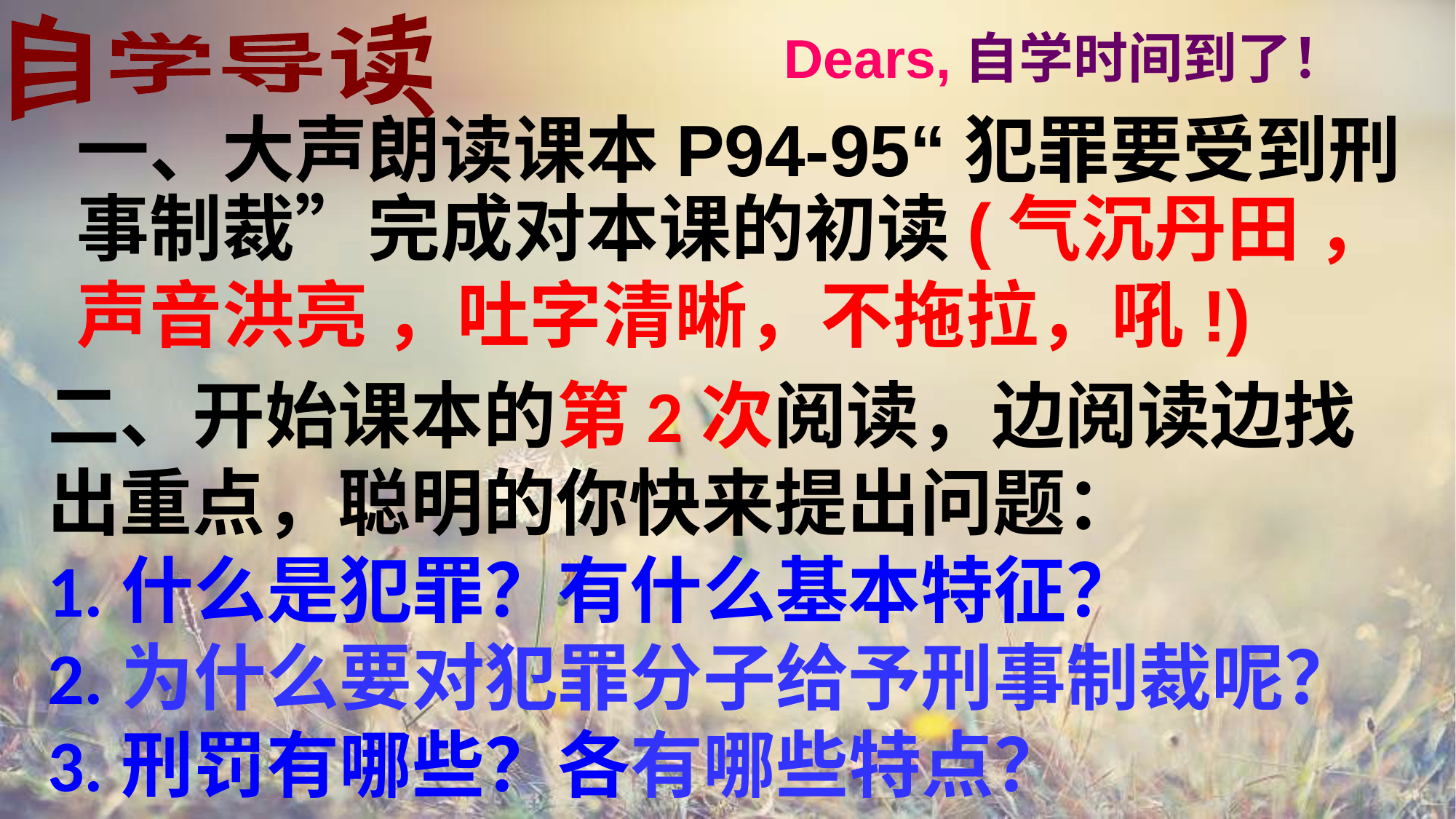

自学导读
Dears,自学时间到了！
一、大声朗读课本P94-95“犯罪要受到刑事制裁”完成对本课的初读(气沉丹田 ，声音洪亮 ，吐字清晰，不拖拉，吼!)
二、开始课本的第2次阅读，边阅读边找
出重点，聪明的你快来提出问题：
1.什么是犯罪？有什么基本特征？
2.为什么要对犯罪分子给予刑事制裁呢？
3.刑罚有哪些？各有哪些特点？